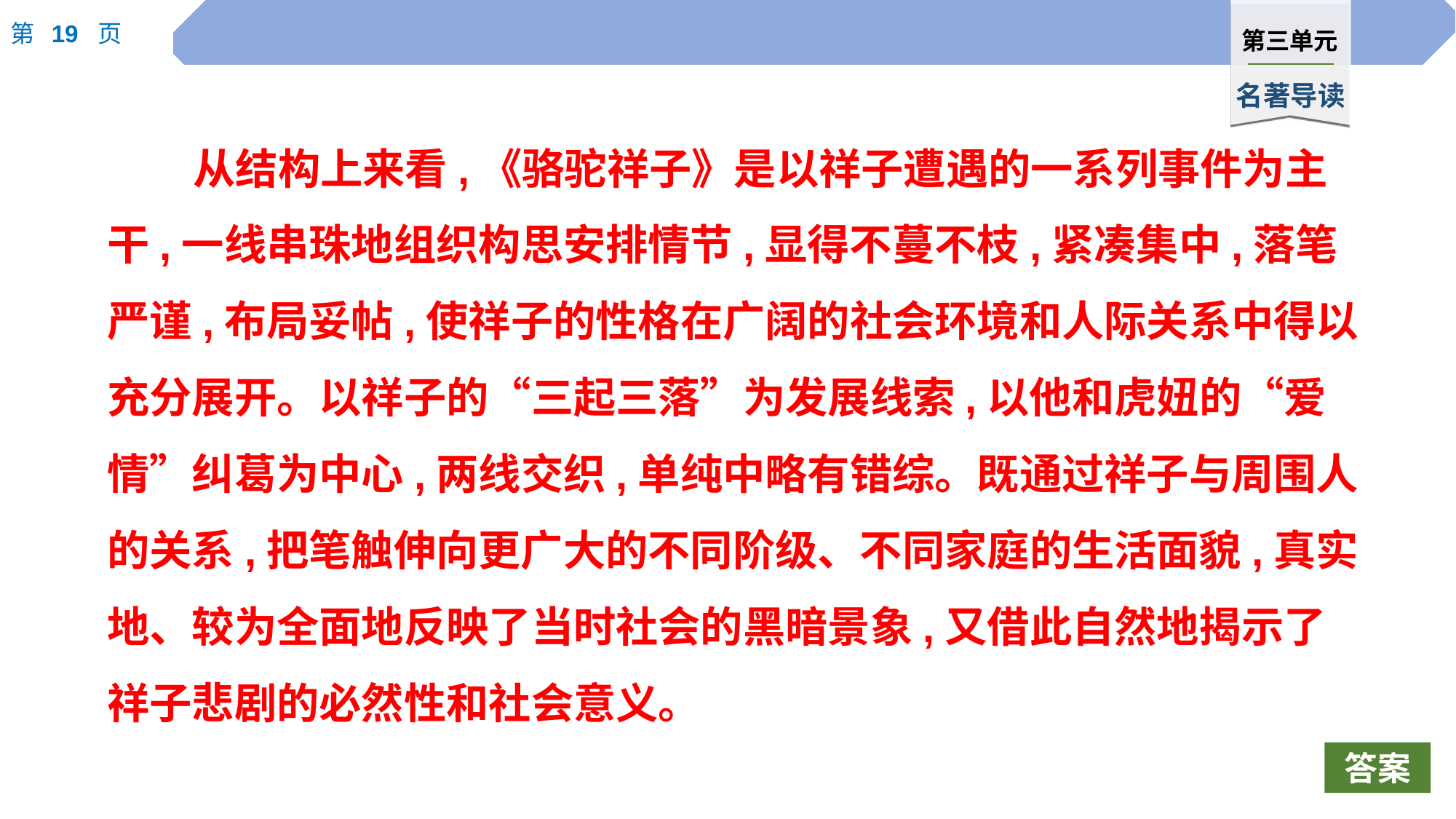

从结构上来看,《骆驼祥子》是以祥子遭遇的一系列事件为主干,一线串珠地组织构思安排情节,显得不蔓不枝,紧凑集中,落笔严谨,布局妥帖,使祥子的性格在广阔的社会环境和人际关系中得以充分展开。以祥子的“三起三落”为发展线索,以他和虎妞的“爱情”纠葛为中心,两线交织,单纯中略有错综。既通过祥子与周围人的关系,把笔触伸向更广大的不同阶级、不同家庭的生活面貌,真实地、较为全面地反映了当时社会的黑暗景象,又借此自然地揭示了祥子悲剧的必然性和社会意义。
答案